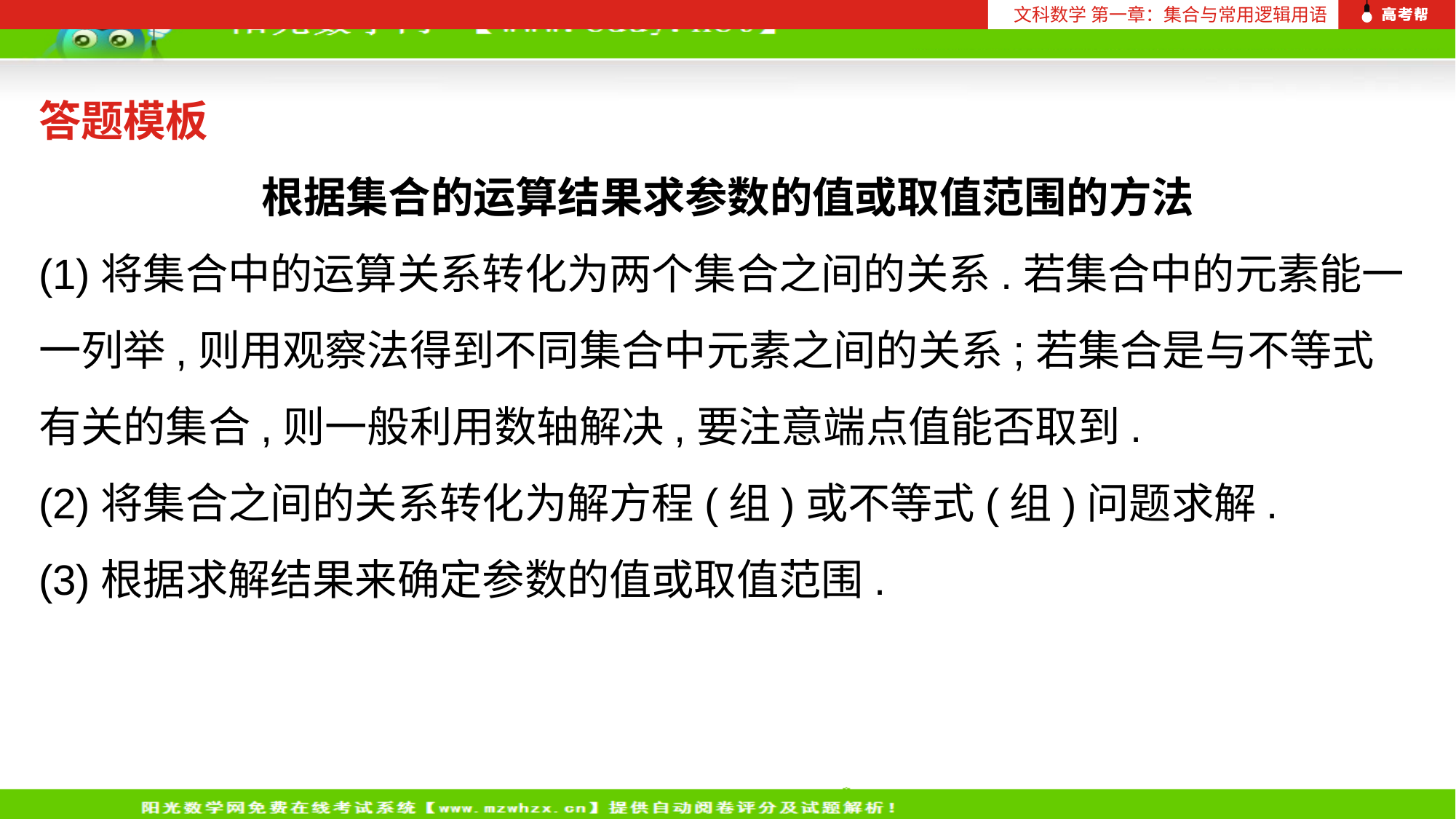

文科数学 第一章：集合与常用逻辑用语

答题模板
根据集合的运算结果求参数的值或取值范围的方法
(1)将集合中的运算关系转化为两个集合之间的关系.若集合中的元素能一一列举,则用观察法得到不同集合中元素之间的关系;若集合是与不等式有关的集合,则一般利用数轴解决,要注意端点值能否取到.
(2)将集合之间的关系转化为解方程(组)或不等式(组)问题求解.
(3)根据求解结果来确定参数的值或取值范围.